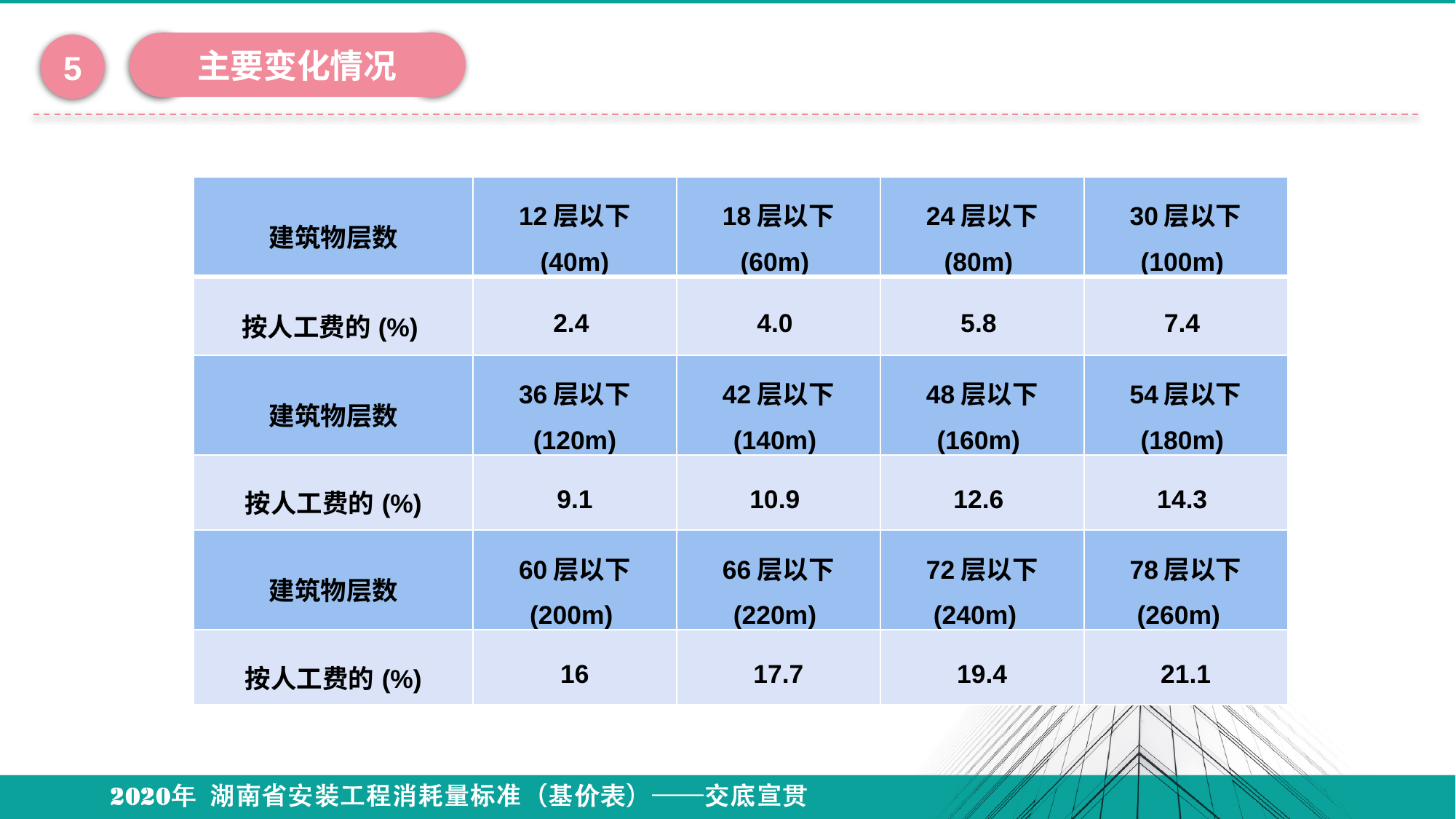

主要变化情况

5
| 建筑物层数 | 12层以下 (40m) | 18层以下 (60m) | 24层以下 (80m) | 30层以下 (100m) |
| --- | --- | --- | --- | --- |
| 按人工费的(%) | 2.4 | 4.0 | 5.8 | 7.4 |
| 建筑物层数 | 36层以下 (120m) | 42层以下 (140m) | 48层以下 (160m) | 54层以下 (180m) |
| 按人工费的(%) | 9.1 | 10.9 | 12.6 | 14.3 |
| 建筑物层数 | 60层以下 (200m) | 66层以下 (220m) | 72层以下 (240m) | 78层以下 (260m) |
| 按人工费的(%) | 16 | 17.7 | 19.4 | 21.1 |